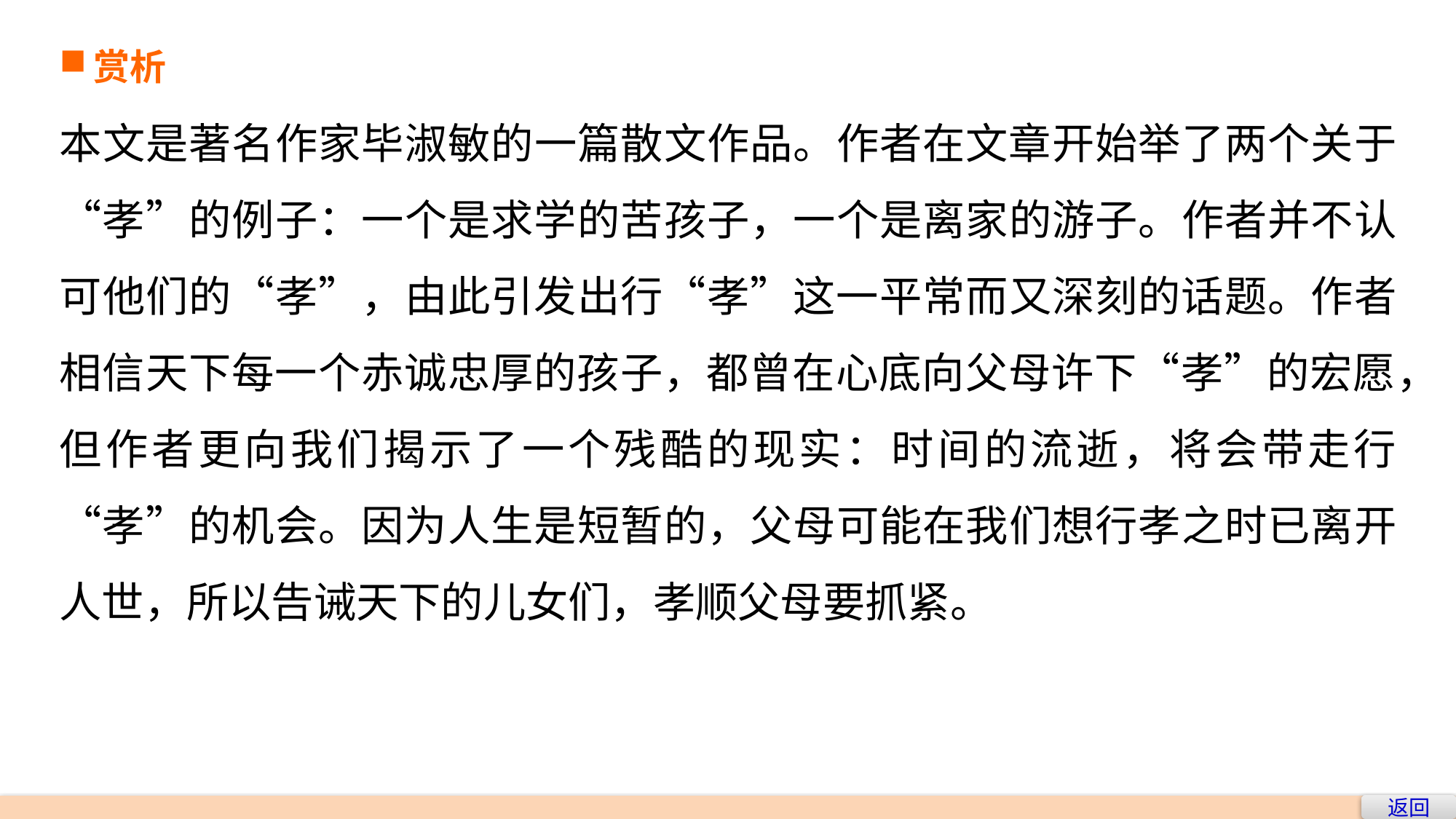

赏析
本文是著名作家毕淑敏的一篇散文作品。作者在文章开始举了两个关于“孝”的例子：一个是求学的苦孩子，一个是离家的游子。作者并不认可他们的“孝”，由此引发出行“孝”这一平常而又深刻的话题。作者相信天下每一个赤诚忠厚的孩子，都曾在心底向父母许下“孝”的宏愿，但作者更向我们揭示了一个残酷的现实：时间的流逝，将会带走行“孝”的机会。因为人生是短暂的，父母可能在我们想行孝之时已离开人世，所以告诫天下的儿女们，孝顺父母要抓紧。
返回